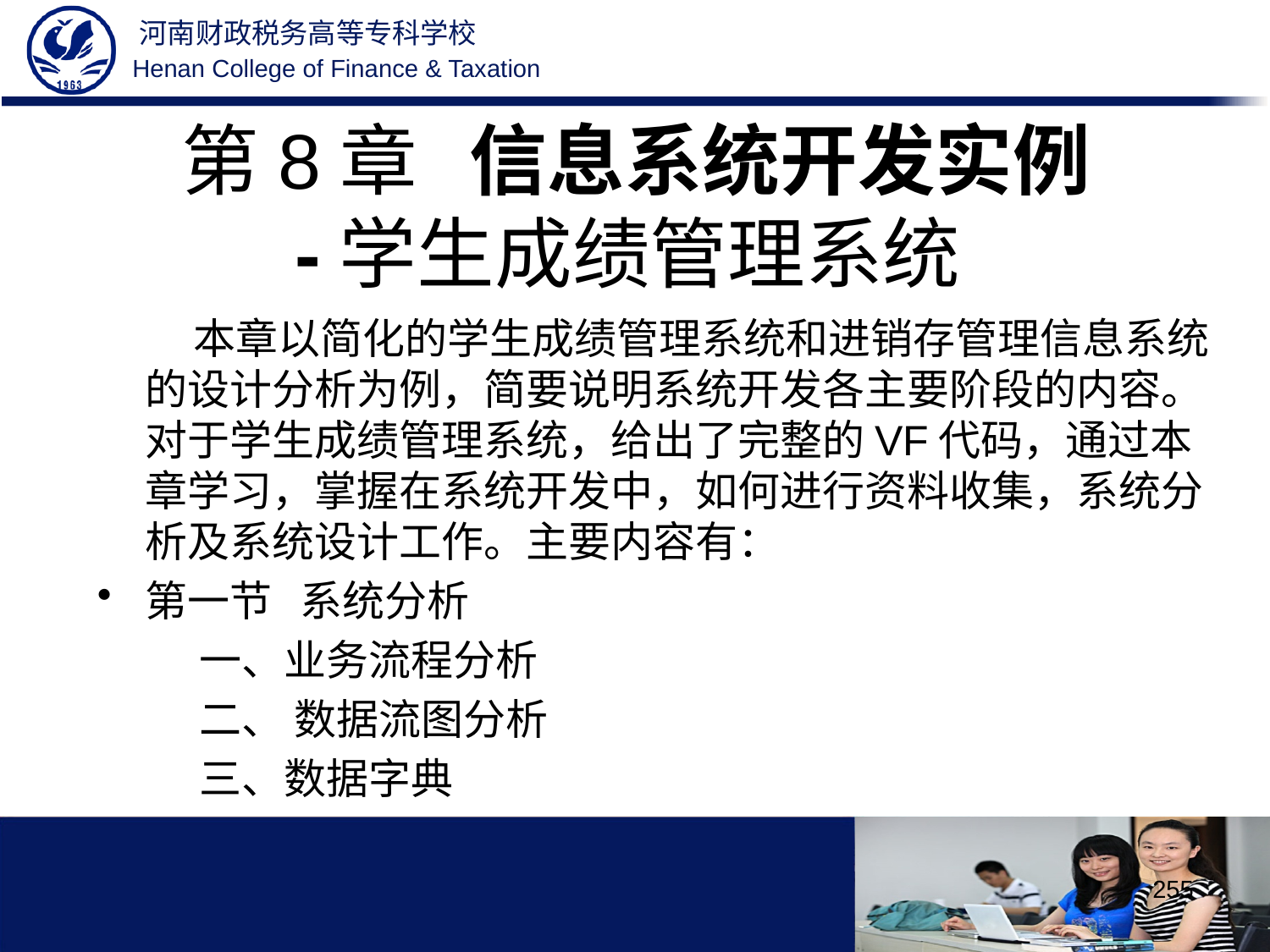

# 第8章   信息系统开发实例 -学生成绩管理系统
         本章以简化的学生成绩管理系统和进销存管理信息系统的设计分析为例，简要说明系统开发各主要阶段的内容。对于学生成绩管理系统，给出了完整的VF代码，通过本章学习，掌握在系统开发中，如何进行资料收集，系统分析及系统设计工作。主要内容有：
第一节   系统分析
   一、业务流程分析
   二、 数据流图分析
   三、数据字典
255